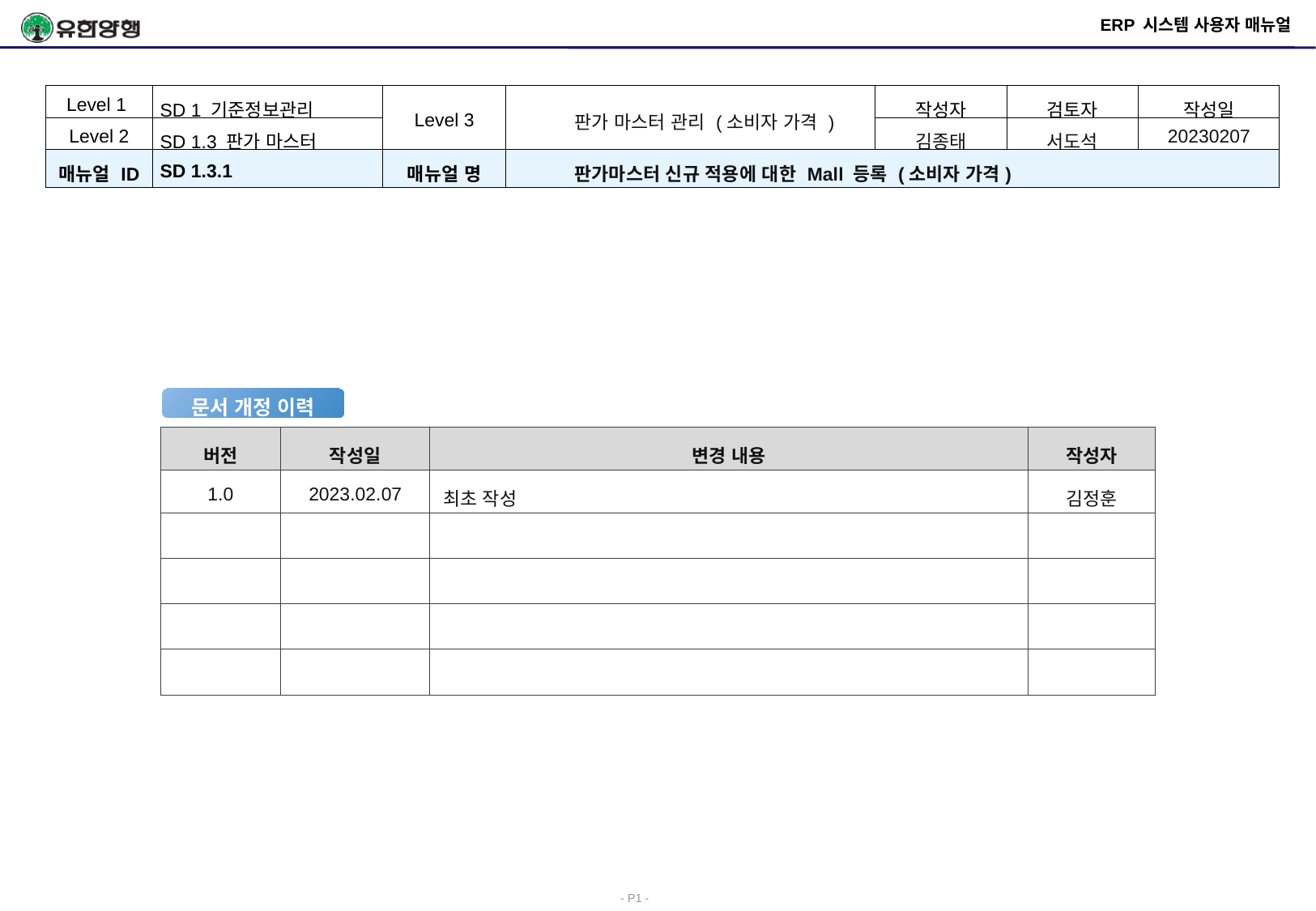

# ERP 시스템 사용자 매뉴얼
| Level 1 | SD 1 기준정보관리 | Level 3 | 판가 마스터 관리 (소비자 가격 ) | 작성자 | 검토자 | 작성일 |
| --- | --- | --- | --- | --- | --- | --- |
| Level 2 | SD 1.3 판가 마스터 |  |  | 김종태 | 서도석 | 20230207 |
| 매뉴얼 ID | SD 1.3.1 | 매뉴얼 명 | 판가마스터 신규 적용에 대한 Mall 등록 (소비자 가격) |  |  |  |
문서 개정 이력
| 버전 | 작성일 | 변경 내용 | 작성자 |
| --- | --- | --- | --- |
| 1.0 | 2023.02.07 | 최초 작성 | 김정훈 |
|  |  |  |  |
|  |  |  |  |
|  |  |  |  |
|  |  |  |  |